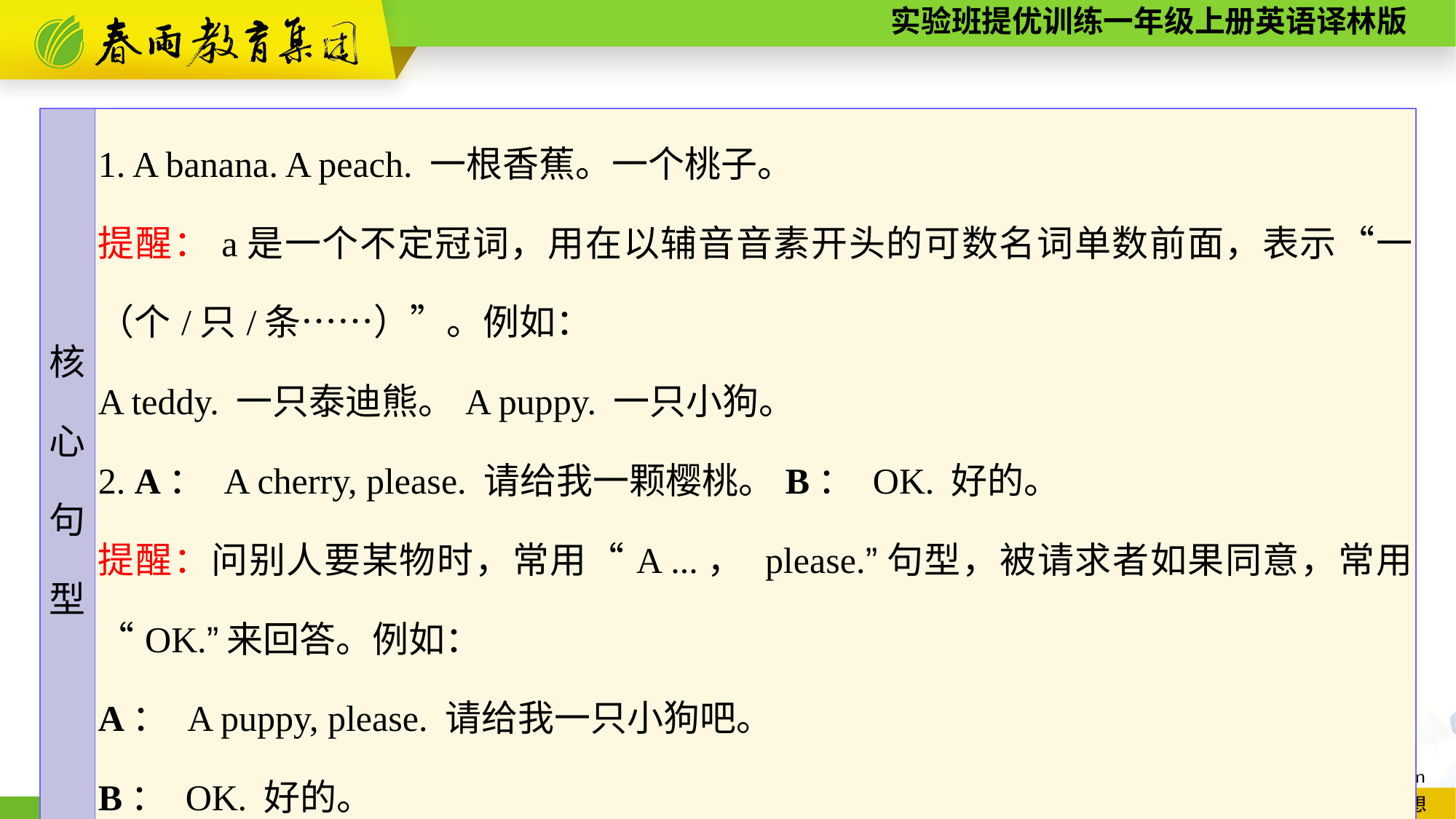

| 核 心 句 型 | 1. A banana. A peach. 一根香蕉。一个桃子。 提醒：a是一个不定冠词，用在以辅音音素开头的可数名词单数前面，表示“一（个/只/条……）”。例如： A teddy. 一只泰迪熊。A puppy. 一只小狗。 2. A： A cherry, please. 请给我一颗樱桃。B： OK. 好的。 提醒：问别人要某物时，常用“A ...， please.”句型，被请求者如果同意，常用“OK.”来回答。例如： A： A puppy, please. 请给我一只小狗吧。 B： OK. 好的。 |
| --- | --- |